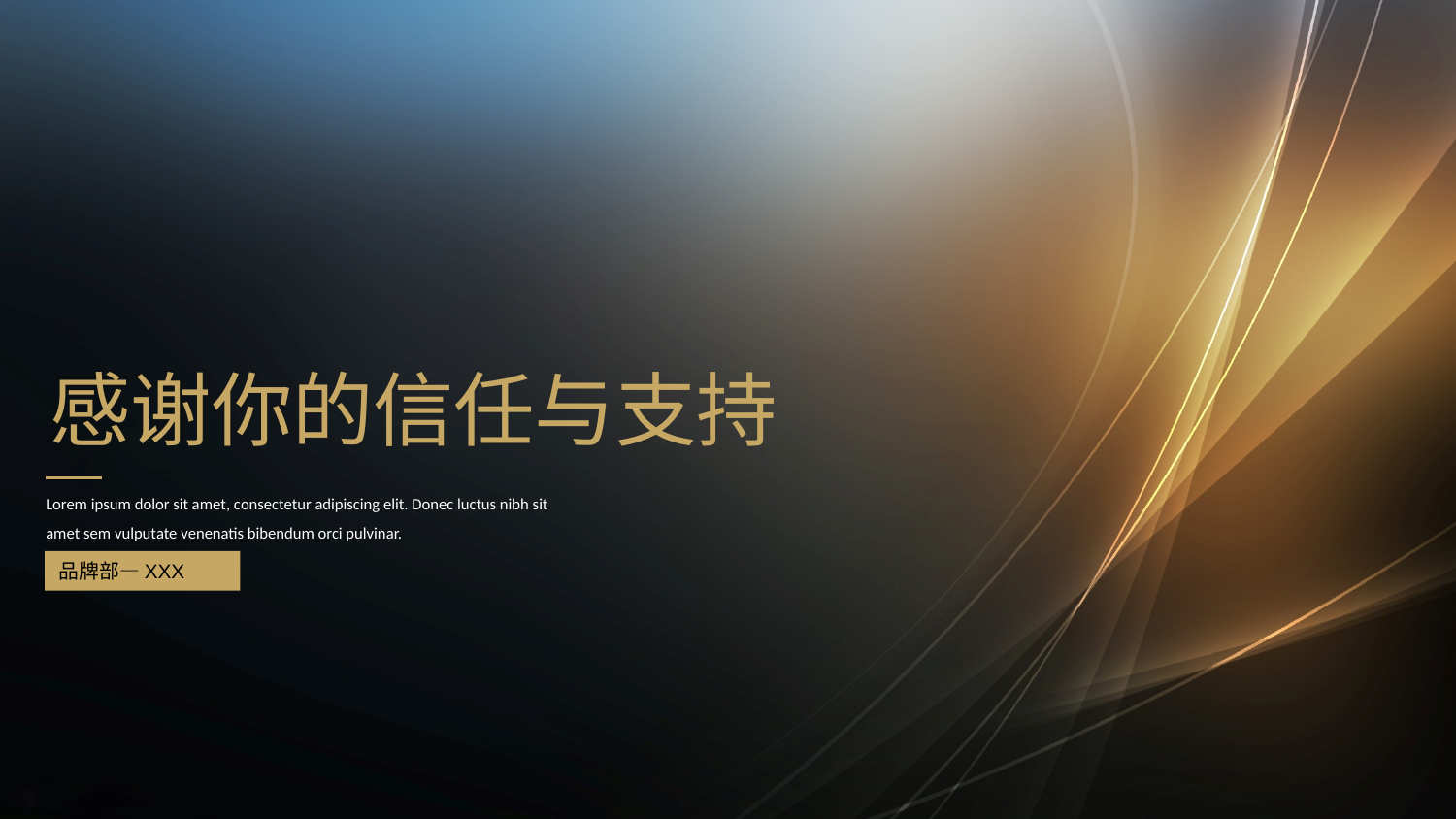

感谢你的信任与支持
Lorem ipsum dolor sit amet, consectetur adipiscing elit. Donec luctus nibh sit amet sem vulputate venenatis bibendum orci pulvinar.
品牌部—XXX